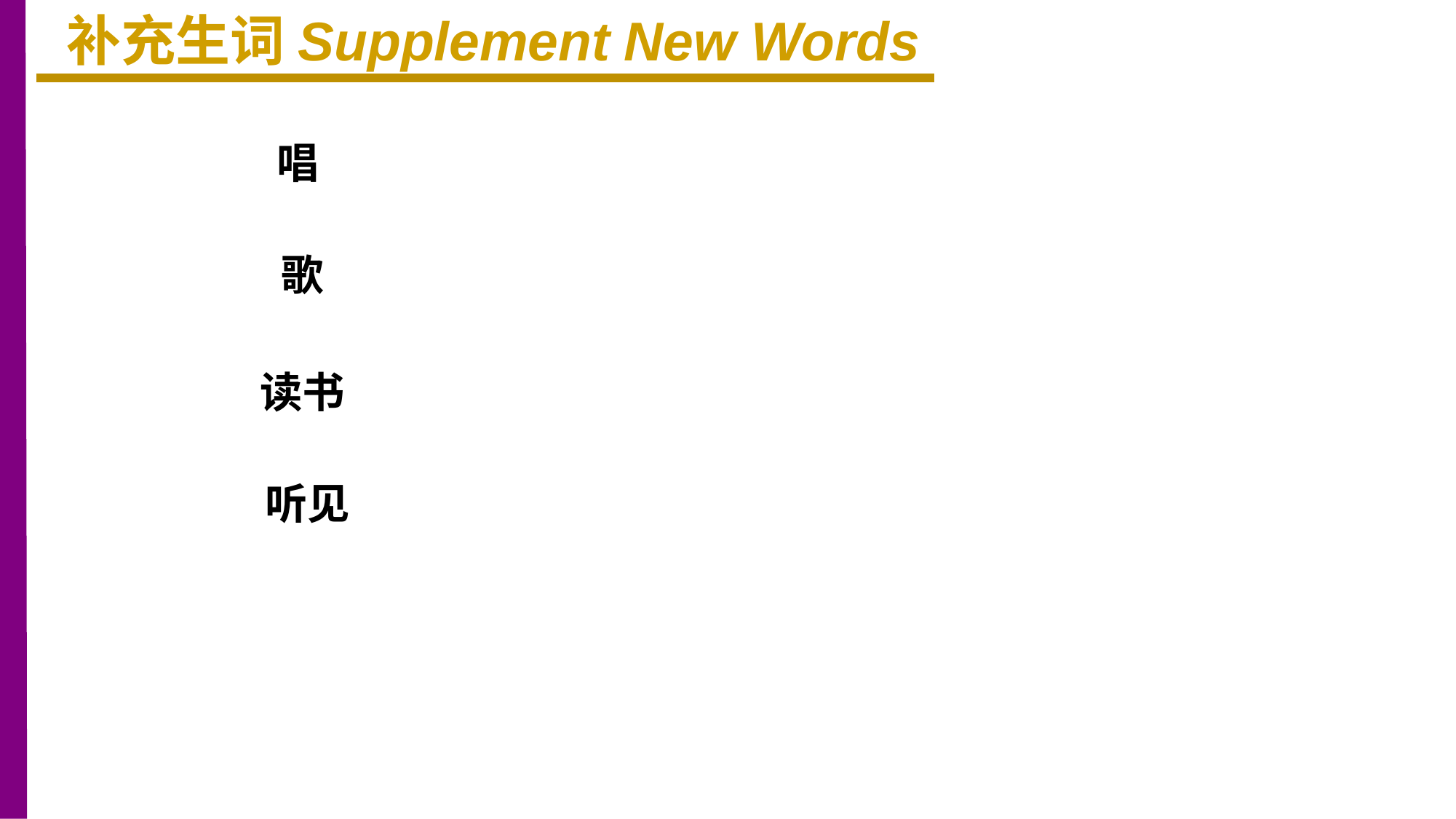

补充生词Supplement New Words
唱
歌
读书
听见